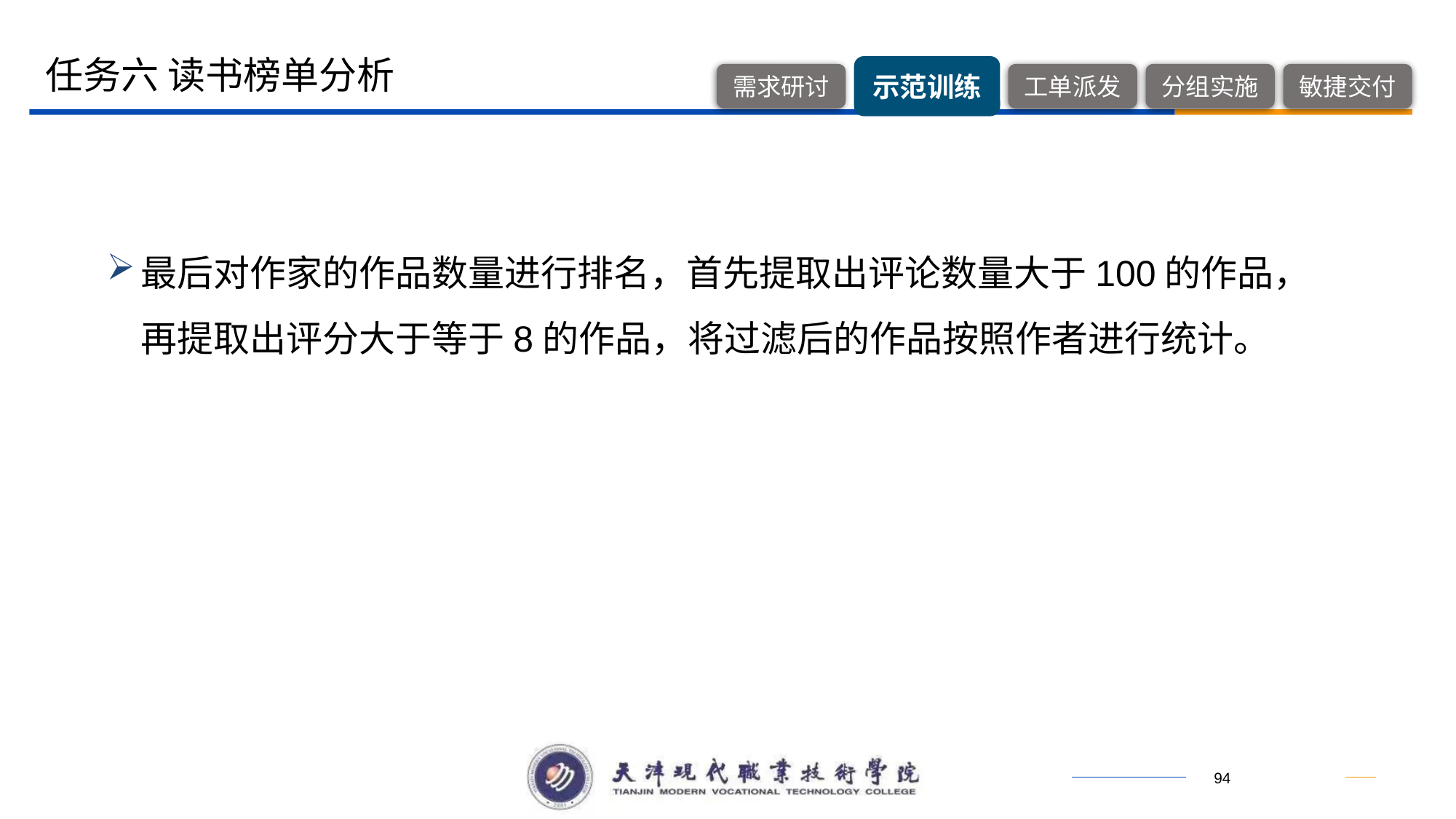

任务六 读书榜单分析

最后对作家的作品数量进行排名，首先提取出评论数量大于100的作品，再提取出评分大于等于8的作品，将过滤后的作品按照作者进行统计。